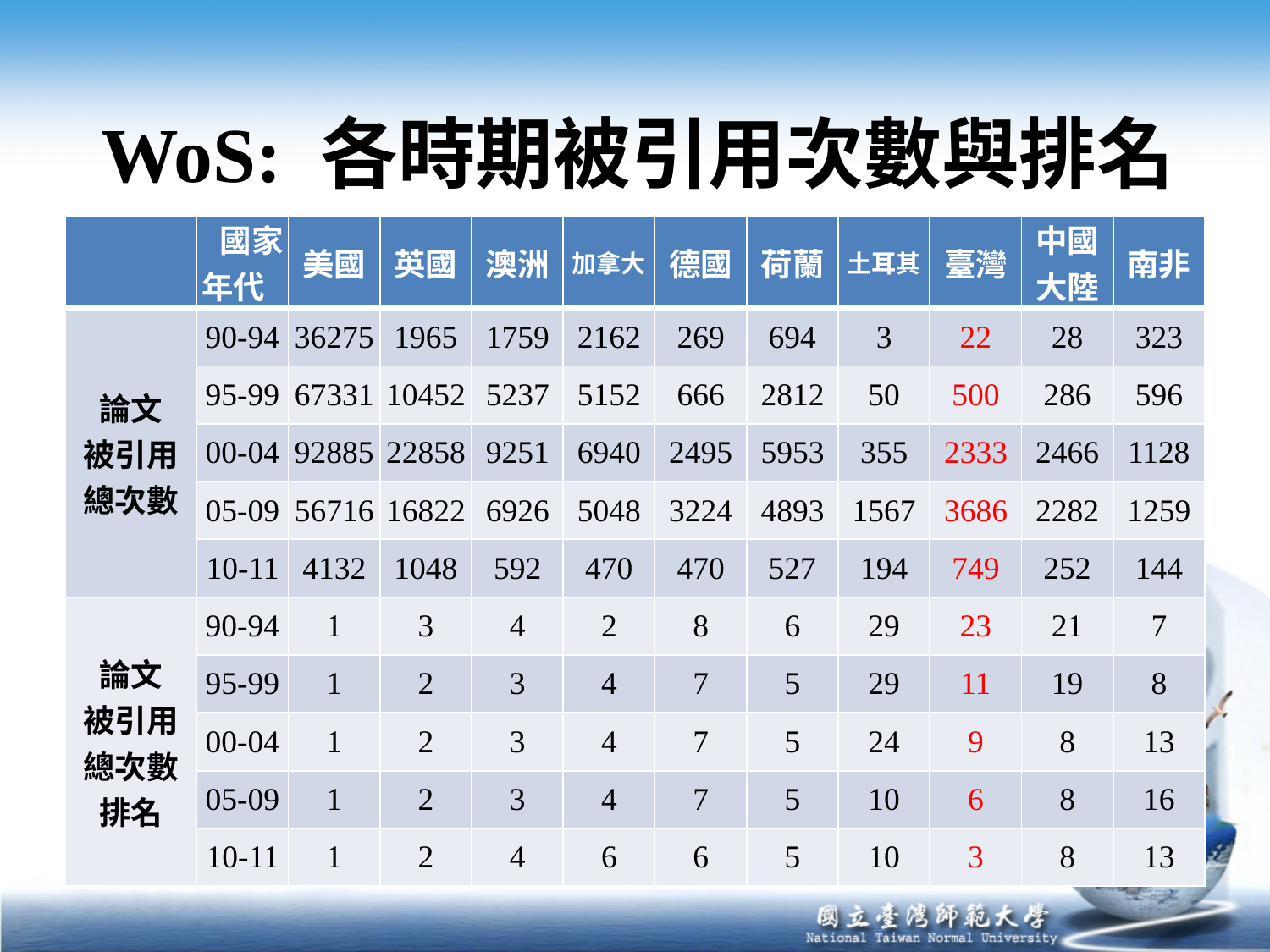

# WoS: 各時期被引用次數與排名
|  | 國家 年代 | 美國 | 英國 | 澳洲 | 加拿大 | 德國 | 荷蘭 | 土耳其 | 臺灣 | 中國大陸 | 南非 |
| --- | --- | --- | --- | --- | --- | --- | --- | --- | --- | --- | --- |
| 論文 被引用總次數 | 90-94 | 36275 | 1965 | 1759 | 2162 | 269 | 694 | 3 | 22 | 28 | 323 |
|  | 95-99 | 67331 | 10452 | 5237 | 5152 | 666 | 2812 | 50 | 500 | 286 | 596 |
|  | 00-04 | 92885 | 22858 | 9251 | 6940 | 2495 | 5953 | 355 | 2333 | 2466 | 1128 |
|  | 05-09 | 56716 | 16822 | 6926 | 5048 | 3224 | 4893 | 1567 | 3686 | 2282 | 1259 |
|  | 10-11 | 4132 | 1048 | 592 | 470 | 470 | 527 | 194 | 749 | 252 | 144 |
| 論文 被引用總次數排名 | 90-94 | 1 | 3 | 4 | 2 | 8 | 6 | 29 | 23 | 21 | 7 |
|  | 95-99 | 1 | 2 | 3 | 4 | 7 | 5 | 29 | 11 | 19 | 8 |
|  | 00-04 | 1 | 2 | 3 | 4 | 7 | 5 | 24 | 9 | 8 | 13 |
|  | 05-09 | 1 | 2 | 3 | 4 | 7 | 5 | 10 | 6 | 8 | 16 |
|  | 10-11 | 1 | 2 | 4 | 6 | 6 | 5 | 10 | 3 | 8 | 13 |